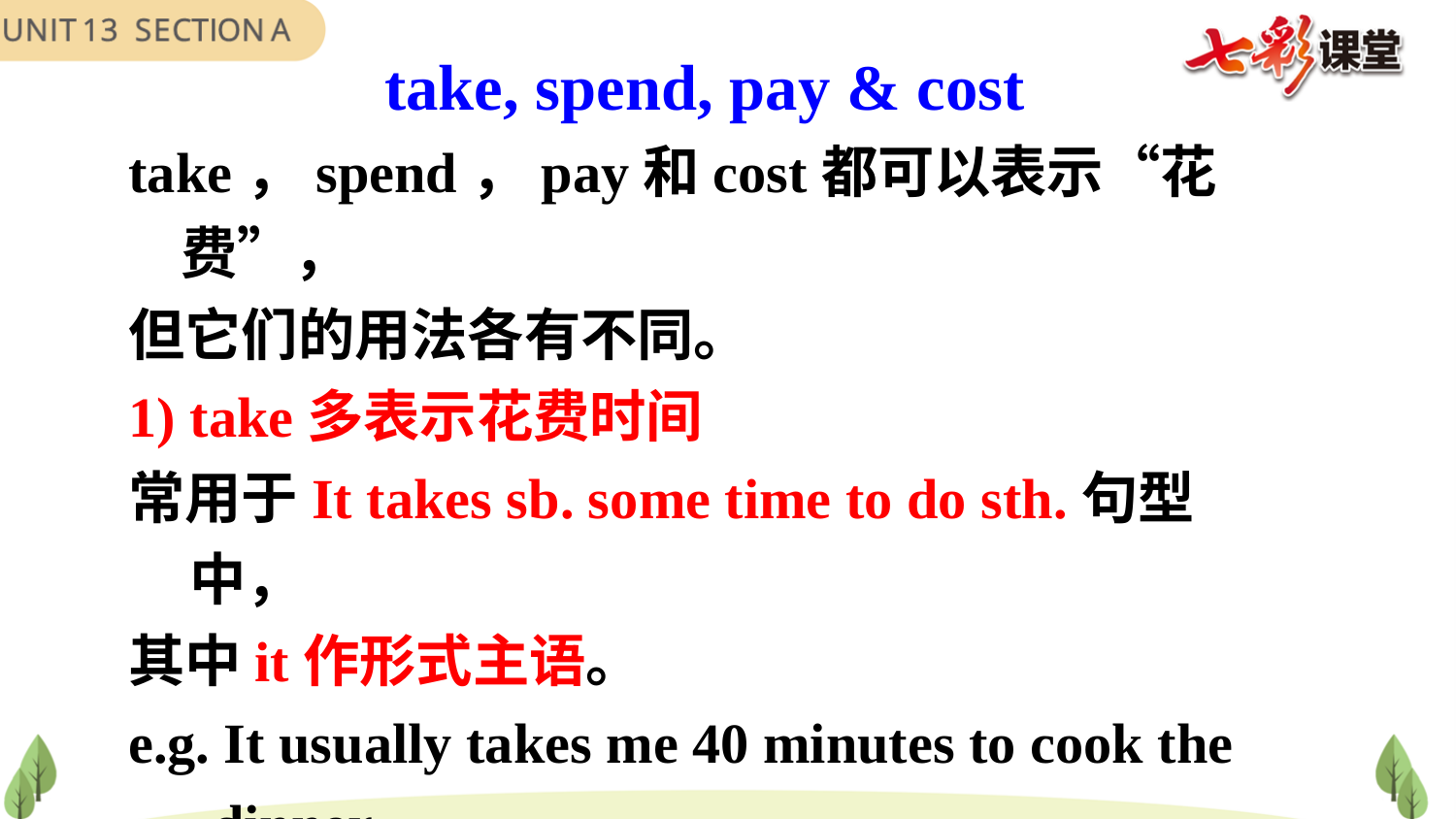

take, spend, pay & cost
take，spend，pay和cost都可以表示“花费”，
但它们的用法各有不同。
take多表示花费时间
常用于It takes sb. some time to do sth.句型中，
其中it作形式主语。
e.g. It usually takes me 40 minutes to cook the
      dinner.